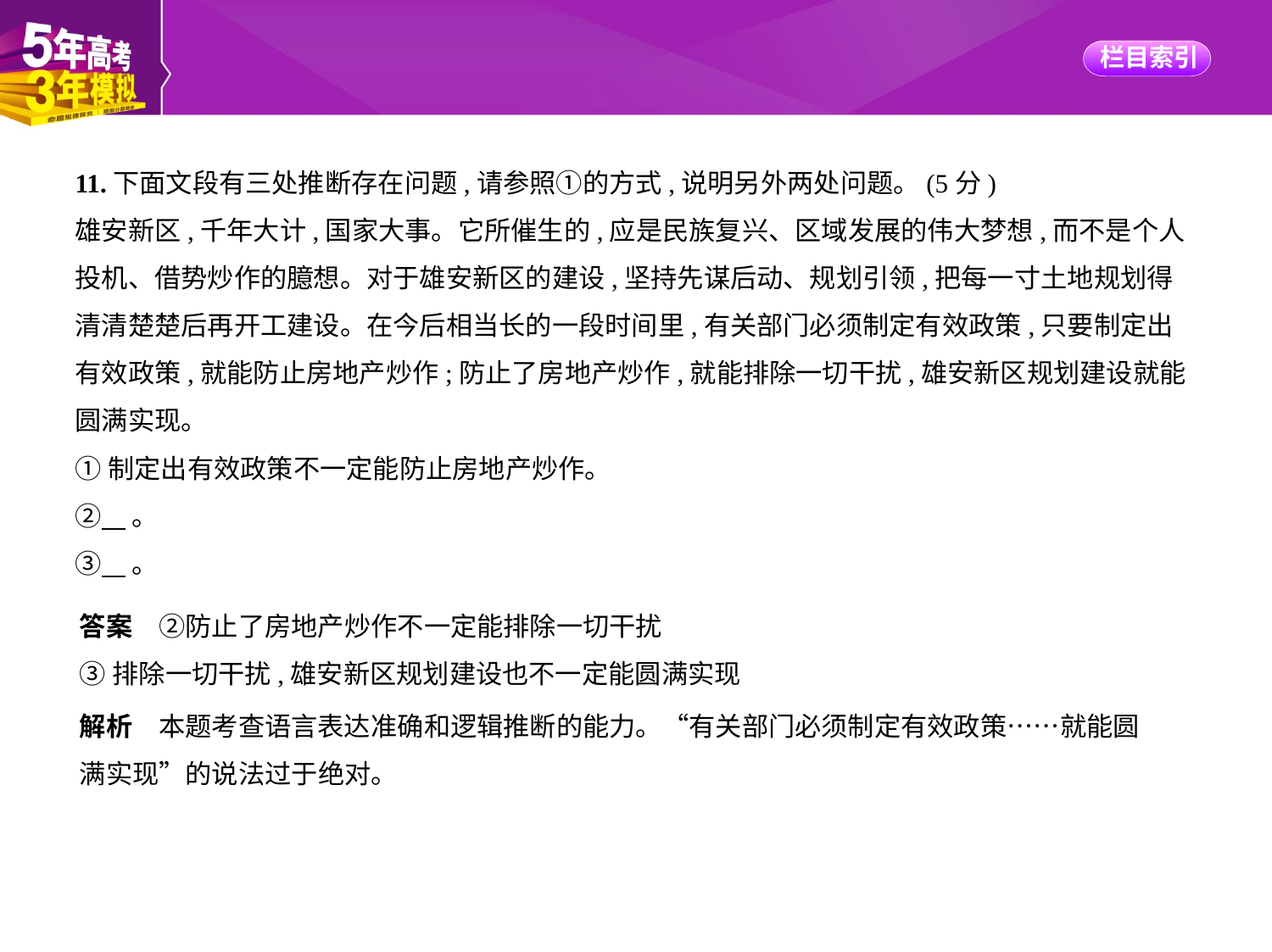

11.下面文段有三处推断存在问题,请参照①的方式,说明另外两处问题。(5分)
雄安新区,千年大计,国家大事。它所催生的,应是民族复兴、区域发展的伟大梦想,而不是个人
投机、借势炒作的臆想。对于雄安新区的建设,坚持先谋后动、规划引领,把每一寸土地规划得
清清楚楚后再开工建设。在今后相当长的一段时间里,有关部门必须制定有效政策,只要制定出
有效政策,就能防止房地产炒作;防止了房地产炒作,就能排除一切干扰,雄安新区规划建设就能
圆满实现。
①制定出有效政策不一定能防止房地产炒作。
②    。
③    。
答案　②防止了房地产炒作不一定能排除一切干扰
③排除一切干扰,雄安新区规划建设也不一定能圆满实现
解析　本题考查语言表达准确和逻辑推断的能力。“有关部门必须制定有效政策……就能圆
满实现”的说法过于绝对。